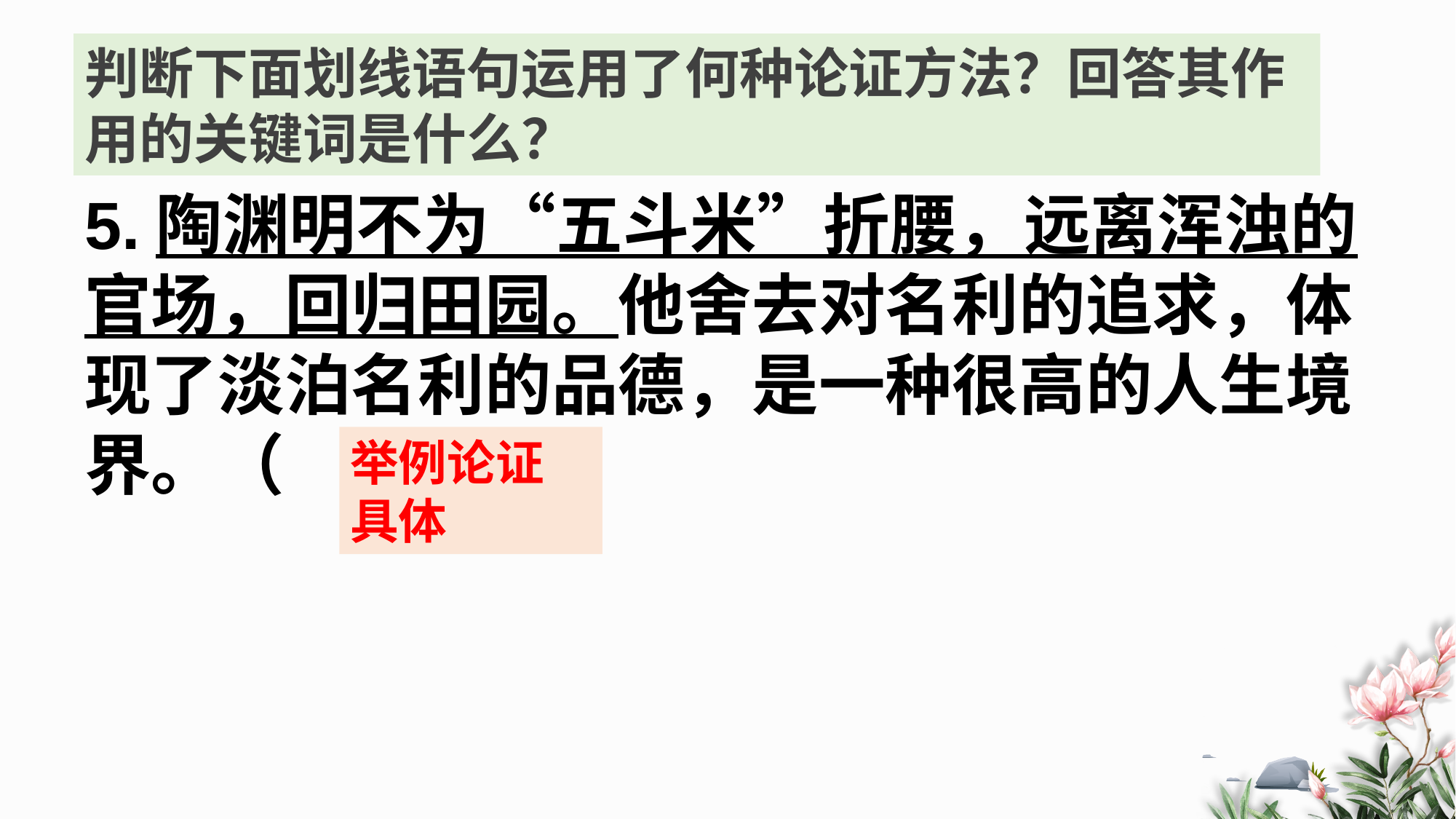

判断下面划线语句运用了何种论证方法？回答其作用的关键词是什么？
5.陶渊明不为“五斗米”折腰，远离浑浊的官场，回归田园。他舍去对名利的追求，体现了淡泊名利的品德，是一种很高的人生境界。（          ）
举例论证  具体